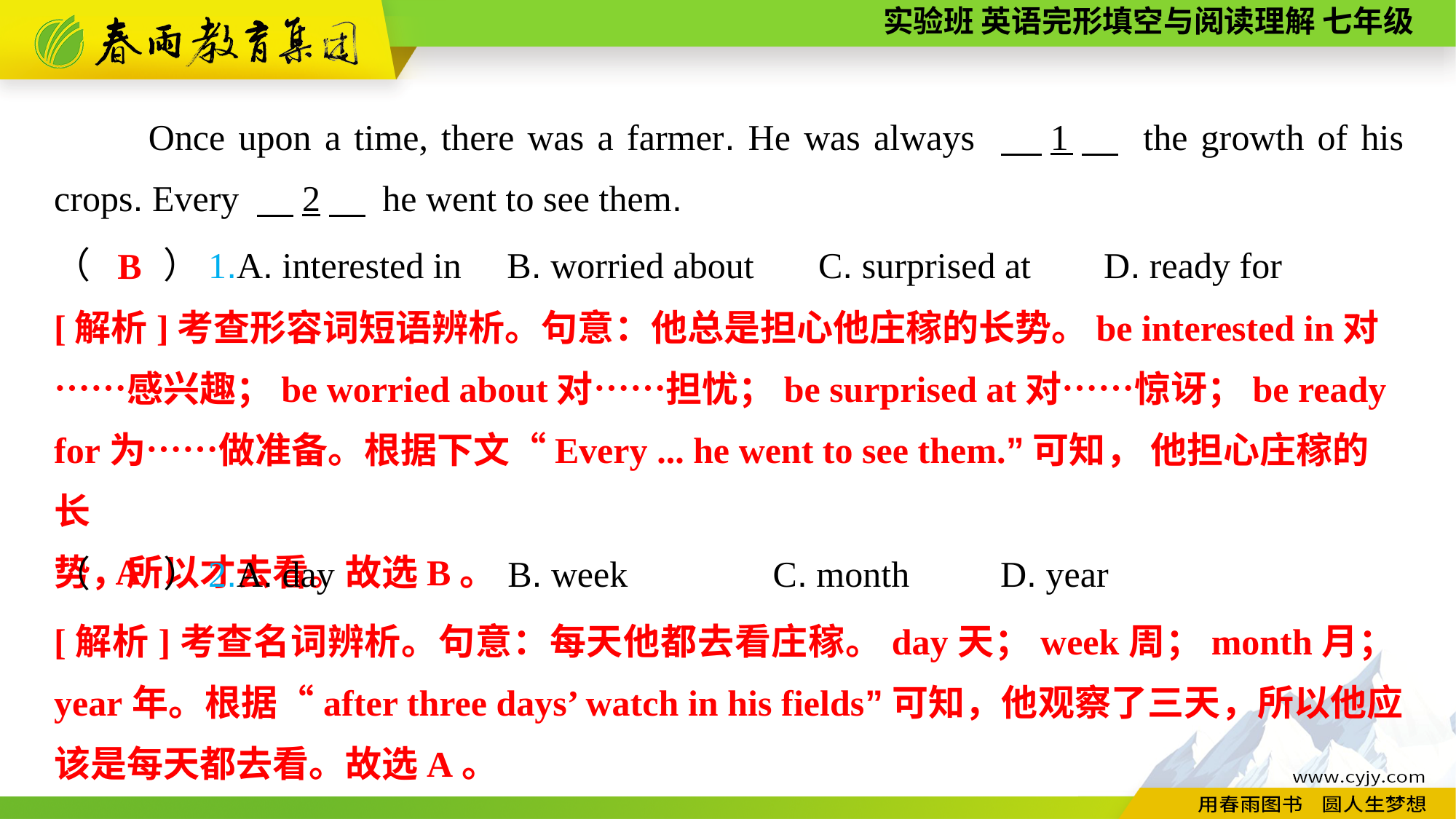

Once upon a time, there was a farmer. He was always 　1　 the growth of his crops. Every 　2　 he went to see them.
（　　）1.A. interested in     B. worried about	C. surprised at        D. ready for
B
[解析]考查形容词短语辨析。句意：他总是担心他庄稼的长势。be interested in对……感兴趣；be worried about对……担忧；be surprised at对……惊讶；be ready for为……做准备。根据下文“Every ... he went to see them.”可知， 他担心庄稼的长
势，所以才去看。故选B。
A
（　　）2.A. day                   B. week	       C. month	        D. year
[解析]考查名词辨析。句意：每天他都去看庄稼。day天；week周；month月；year年。根据“after three days’ watch in his fields”可知，他观察了三天，所以他应该是每天都去看。故选A。